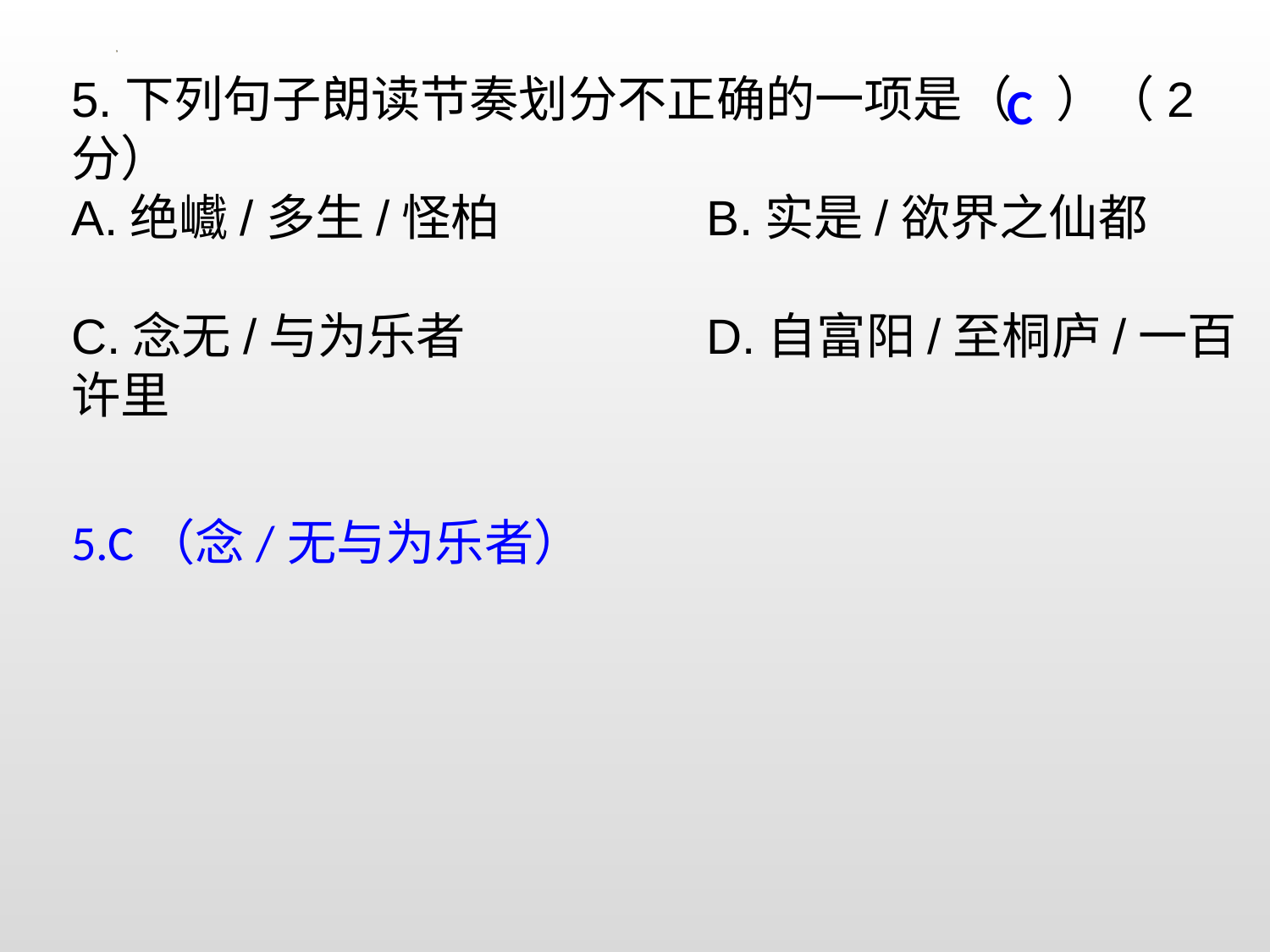

5.下列句子朗读节奏划分不正确的一项是（    ）（2分）
A.绝巇/多生/怪柏		B.实是/欲界之仙都

C.念无/与为乐者		D.自富阳/至桐庐/一百许里
C
5.C（念/无与为乐者）